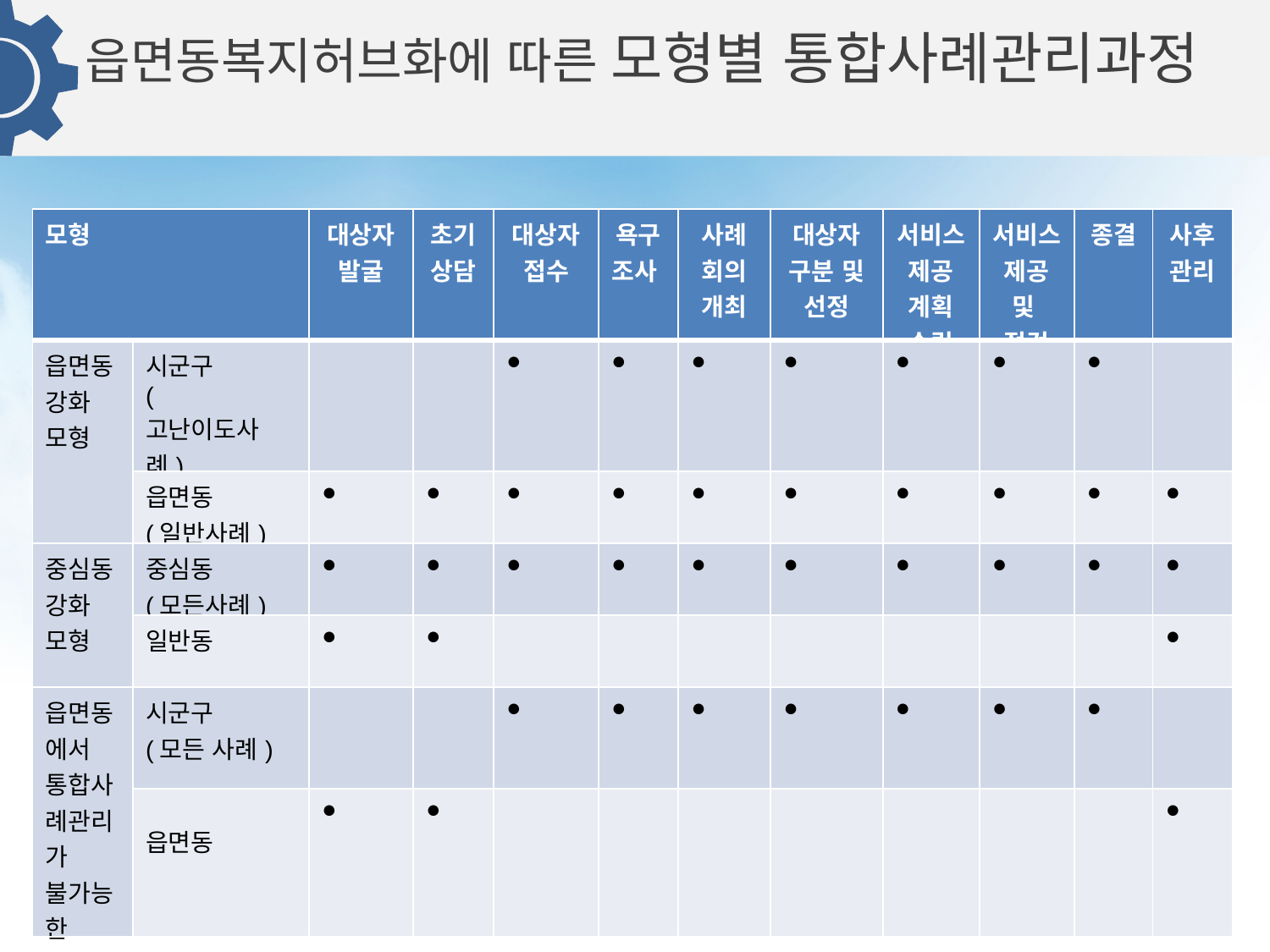

읍면동복지허브화에 따른 모형별 통합사례관리과정
| 모형 |  | 대상자발굴 | 초기상담 | 대상자접수 | 욕구조사 | 사례회의 개최 | 대상자구분 및 선정 | 서비스제공 계획 수립 | 서비스제공 및 점검 | 종결 | 사후관리 |
| --- | --- | --- | --- | --- | --- | --- | --- | --- | --- | --- | --- |
| 읍면동강화 모형 | 시군구 (고난이도사례) |  |  | ● | ● | ● | ● | ● | ● | ● |  |
|  | 읍면동 (일반사례) | ● | ● | ● | ● | ● | ● | ● | ● | ● | ● |
| 중심동강화 모형 | 중심동 (모든사례) | ● | ● | ● | ● | ● | ● | ● | ● | ● | ● |
|  | 일반동 | ● | ● |  |  |  |  |  |  |  | ● |
| 읍면동에서 통합사례관리가 불가능한 경우 | 시군구 (모든 사례) |  |  | ● | ● | ● | ● | ● | ● | ● |  |
|  | 읍면동 | ● | ● |  |  |  |  |  |  |  | ● |
04